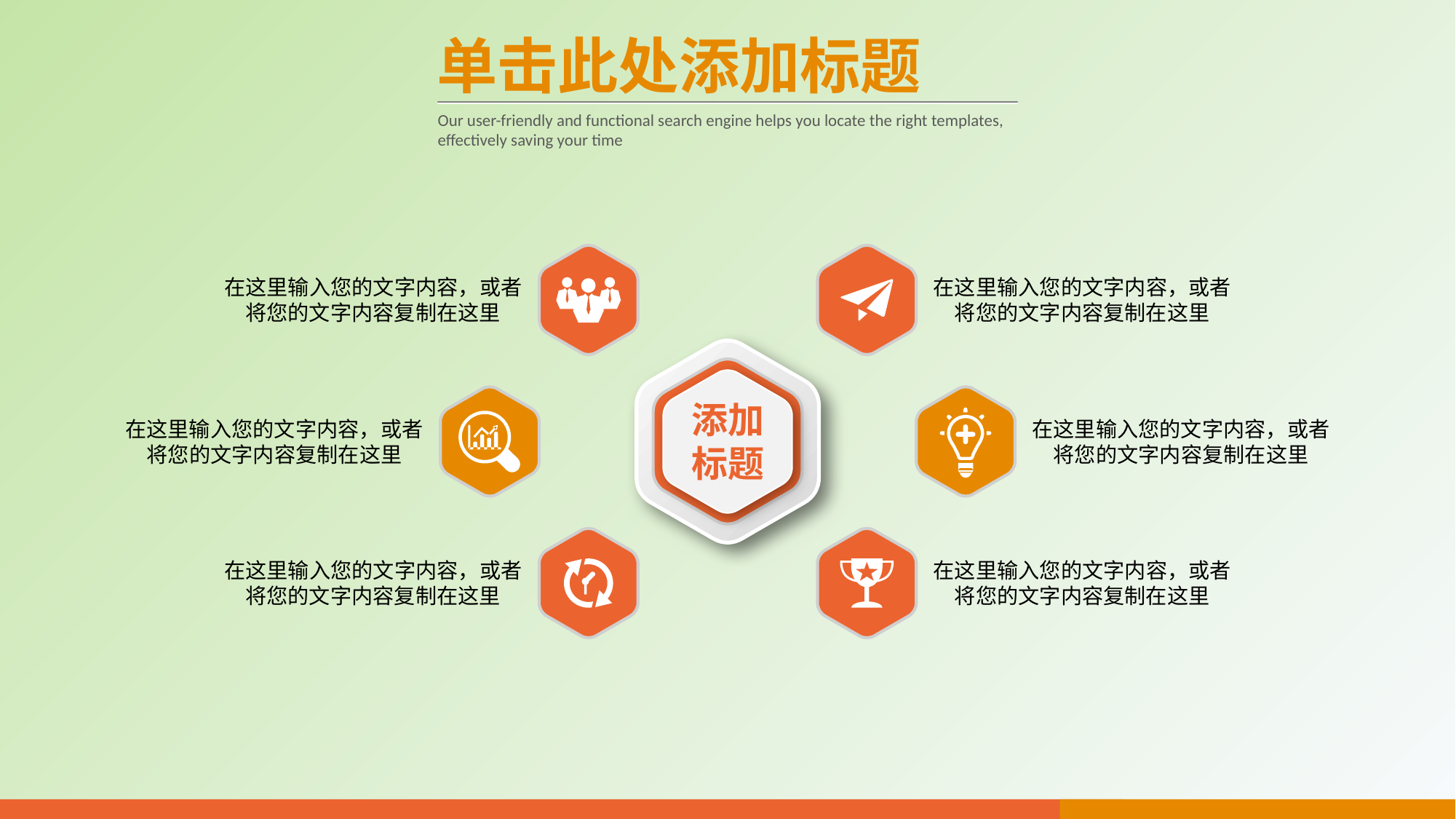

单击此处添加标题
Our user-friendly and functional search engine helps you locate the right templates, effectively saving your time

在这里输入您的文字内容，或者将您的文字内容复制在这里
在这里输入您的文字内容，或者将您的文字内容复制在这里

添加
标题

在这里输入您的文字内容，或者将您的文字内容复制在这里
在这里输入您的文字内容，或者将您的文字内容复制在这里

在这里输入您的文字内容，或者将您的文字内容复制在这里
在这里输入您的文字内容，或者将您的文字内容复制在这里